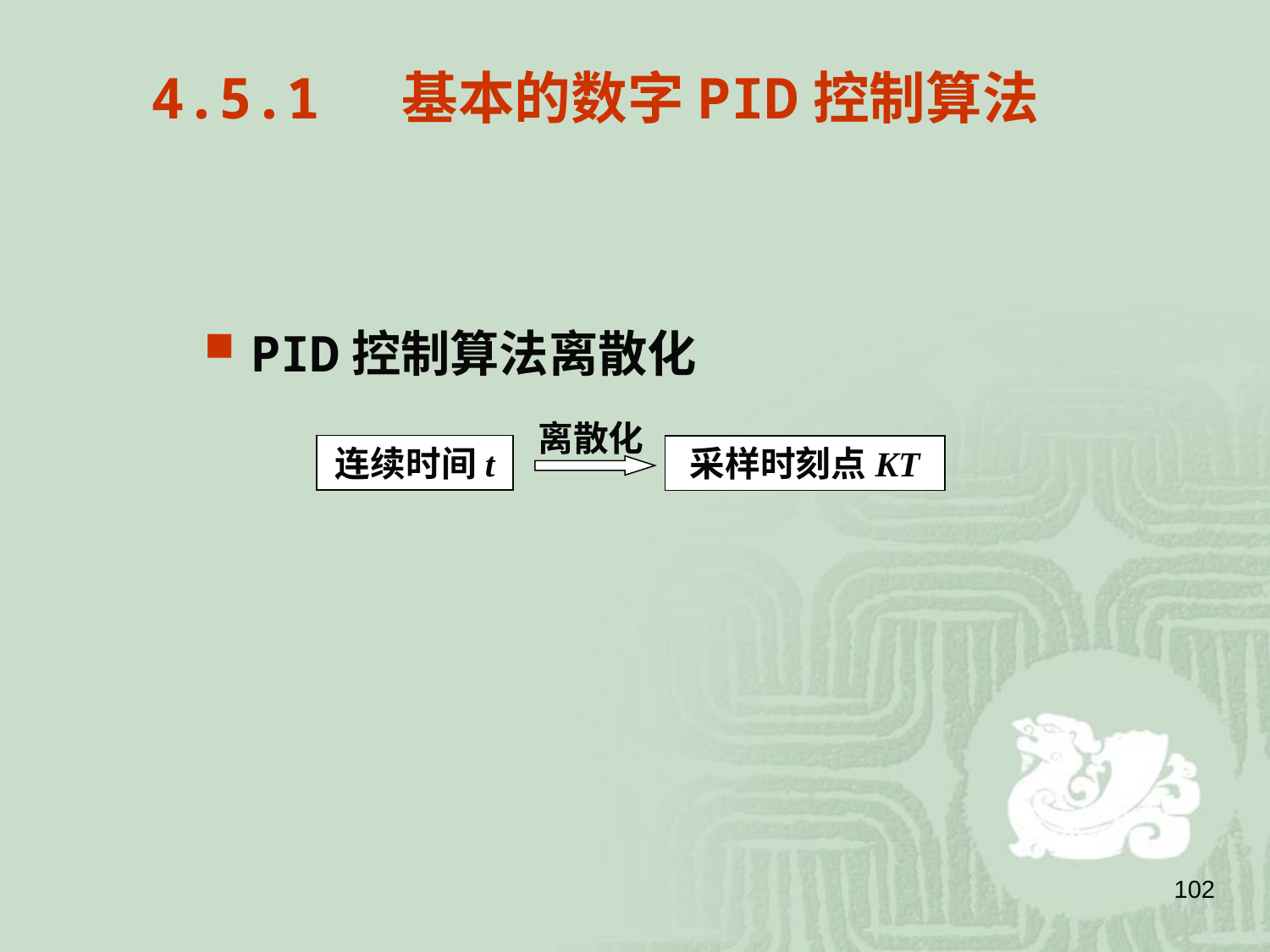

4.5.1  基本的数字PID控制算法
PID控制算法离散化

离散化
连续时间t
采样时刻点KT

102